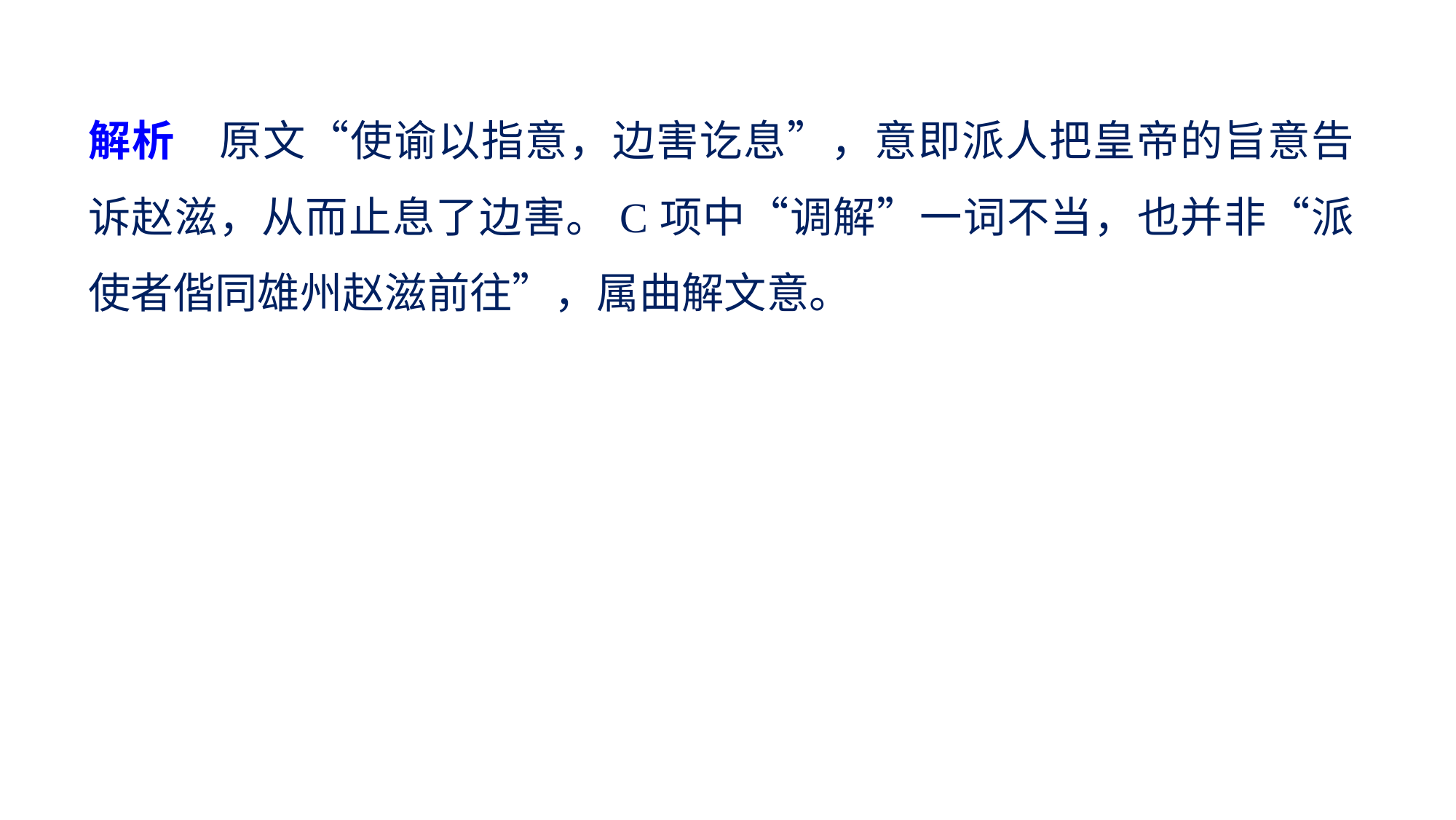

解析　原文“使谕以指意，边害讫息”，意即派人把皇帝的旨意告诉赵滋，从而止息了边害。C项中“调解”一词不当，也并非“派使者偕同雄州赵滋前往”，属曲解文意。